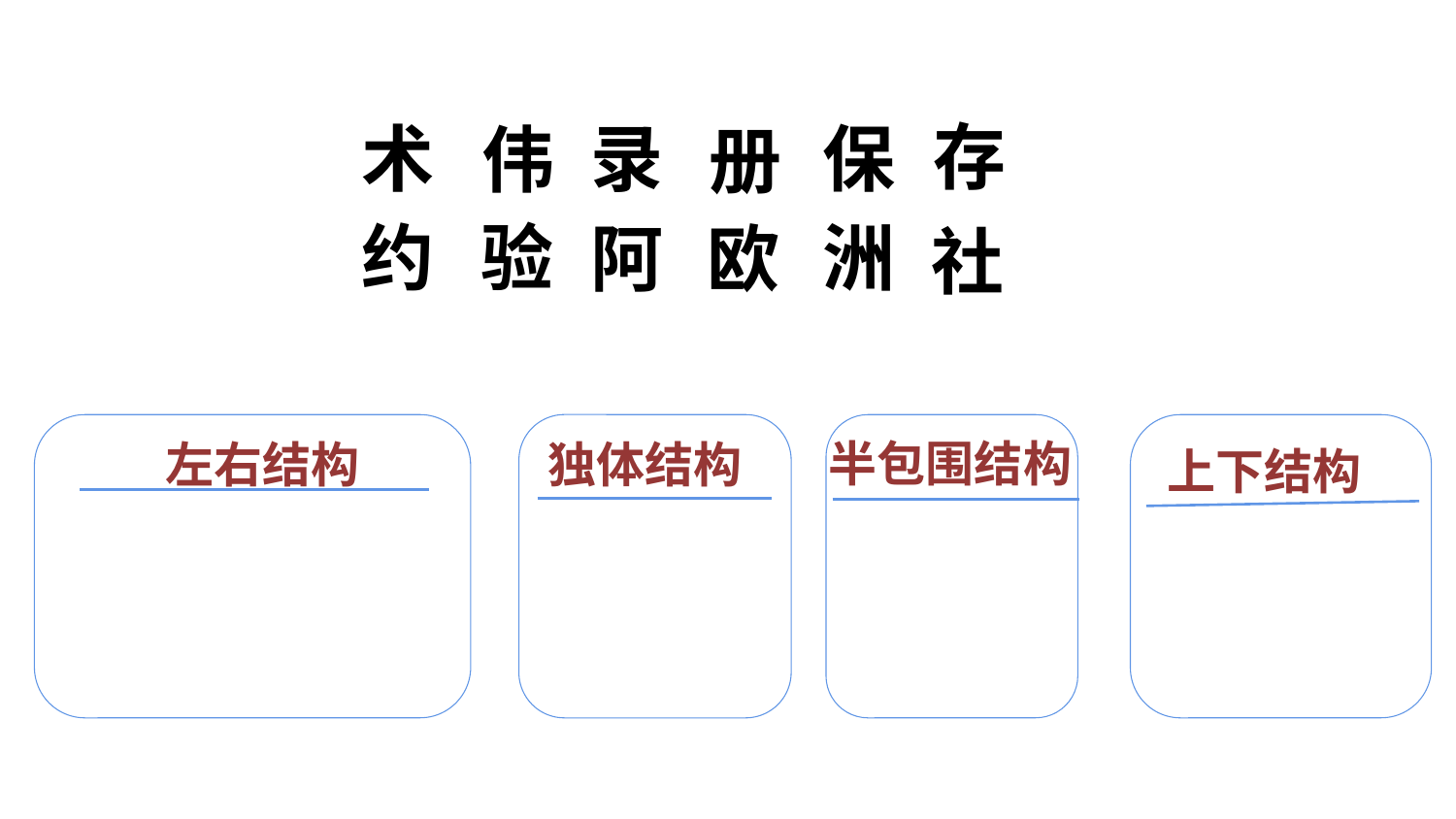

存
术
录
保
伟
册
洲
约
验
阿
欧
社

半包围结构
左右结构
独体结构
上下结构